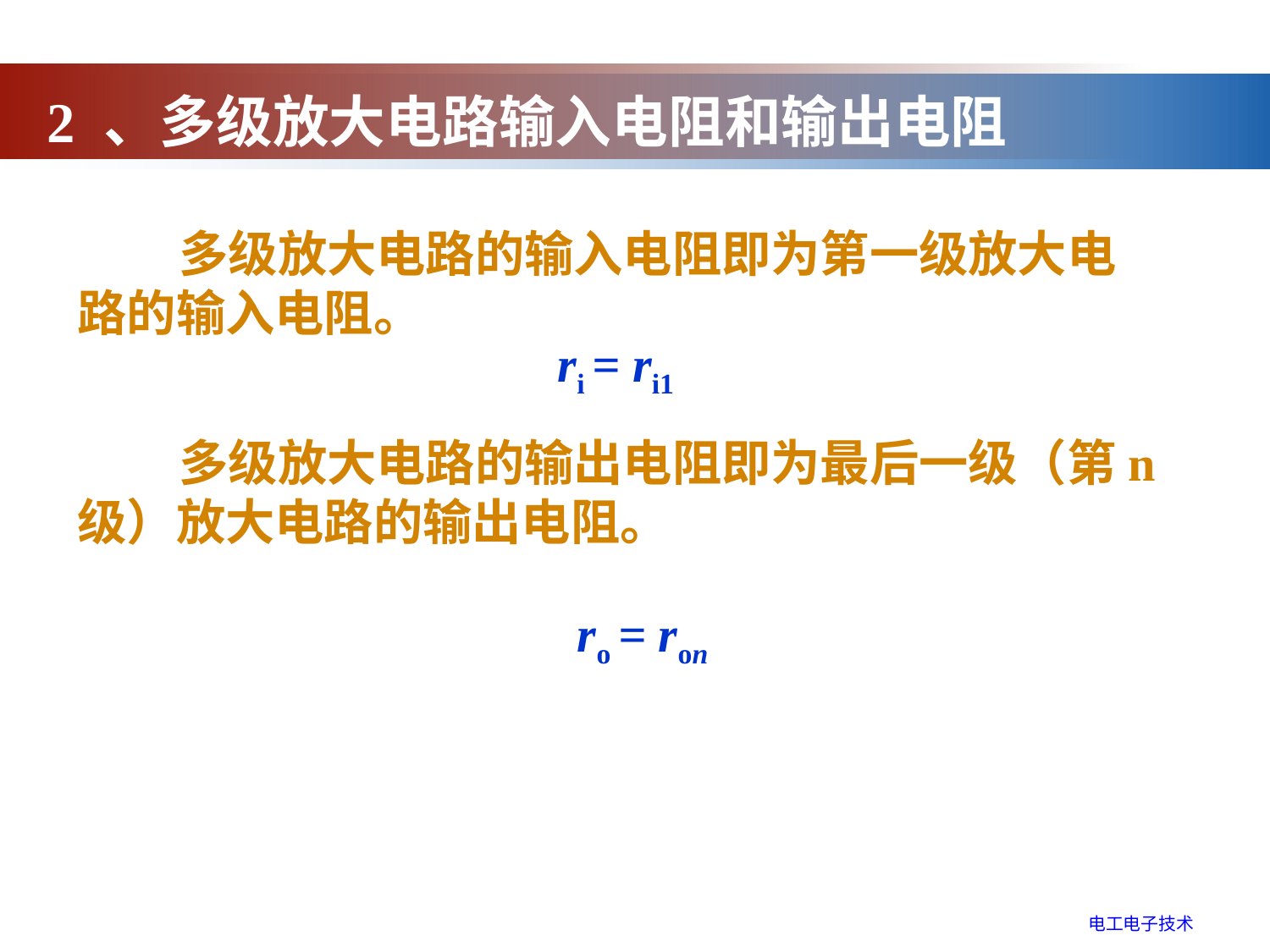

2 、多级放大电路输入电阻和输出电阻
        多级放大电路的输入电阻即为第一级放大电路的输入电阻。
ri = ri1
        多级放大电路的输出电阻即为最后一级（第n级）放大电路的输出电阻。
ro = ron
电工电子技术